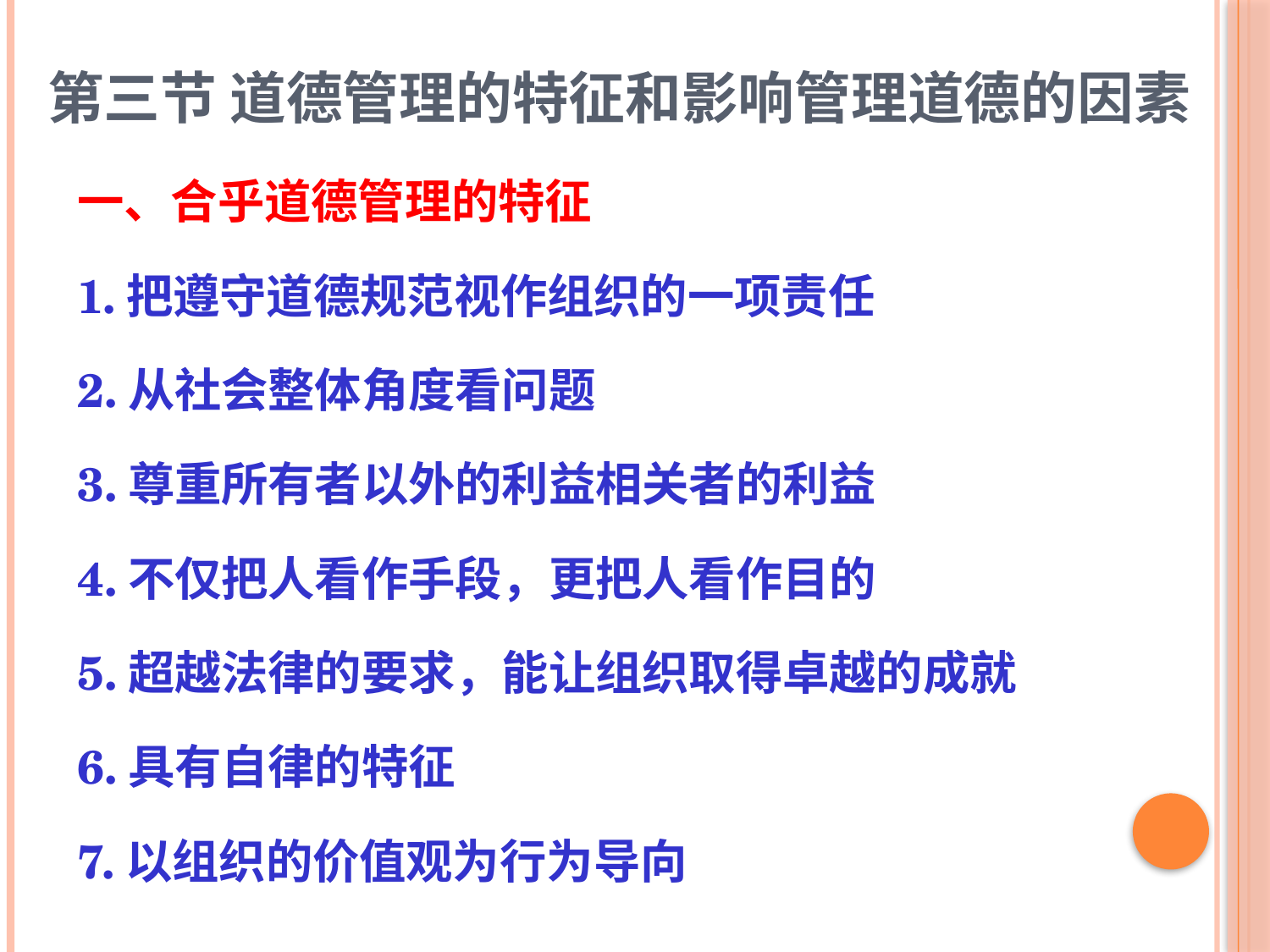

# 第三节 道德管理的特征和影响管理道德的因素
一、合乎道德管理的特征
1.把遵守道德规范视作组织的一项责任
2.从社会整体角度看问题
3.尊重所有者以外的利益相关者的利益
4.不仅把人看作手段，更把人看作目的
5.超越法律的要求，能让组织取得卓越的成就
6.具有自律的特征
7.以组织的价值观为行为导向